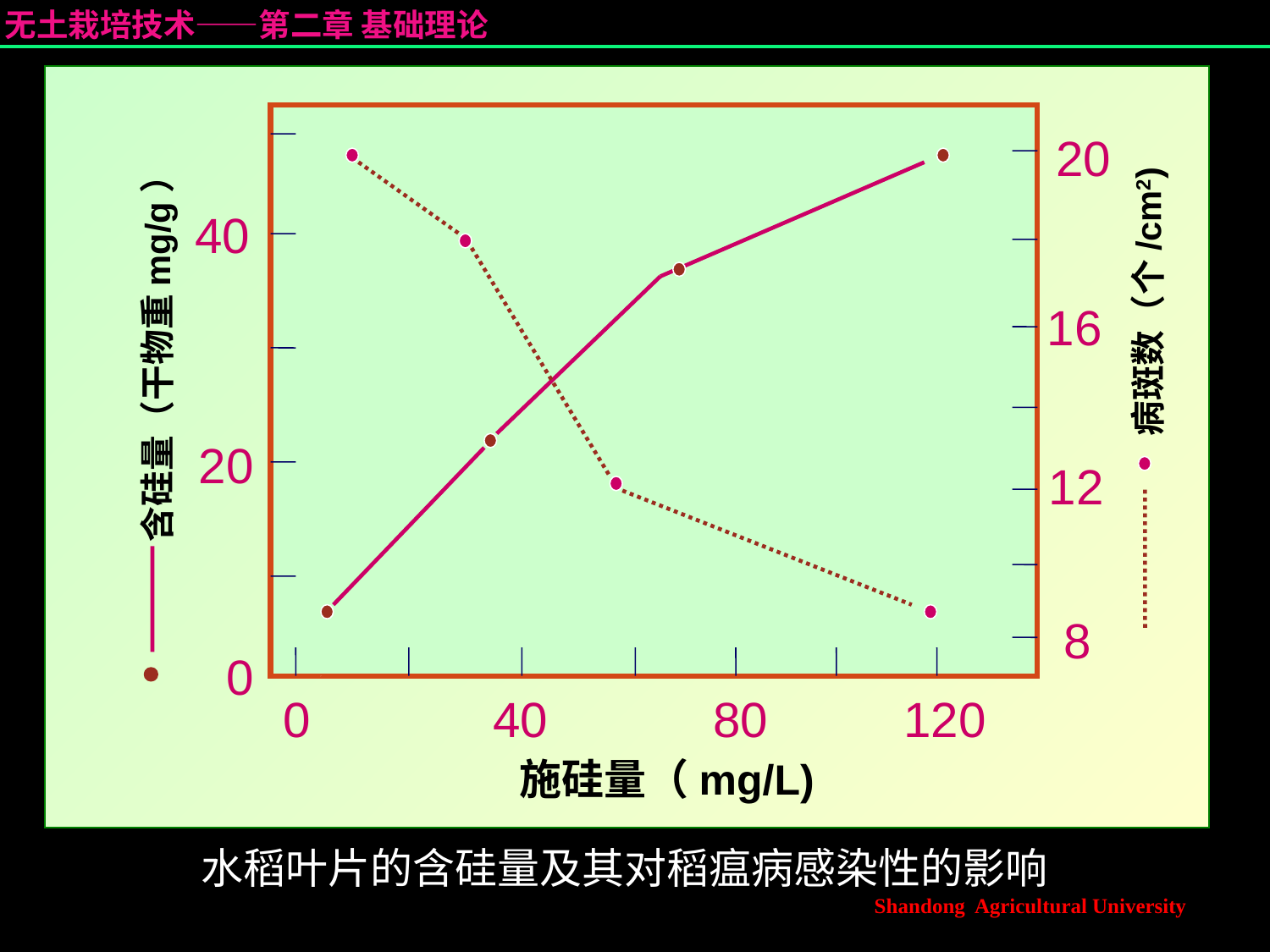

20

含硅量（干物重mg/g）

病斑数（个/cm2)

40

16

20

12

8

0

0
40
80
120
施硅量（mg/L)
水稻叶片的含硅量及其对稻瘟病感染性的影响